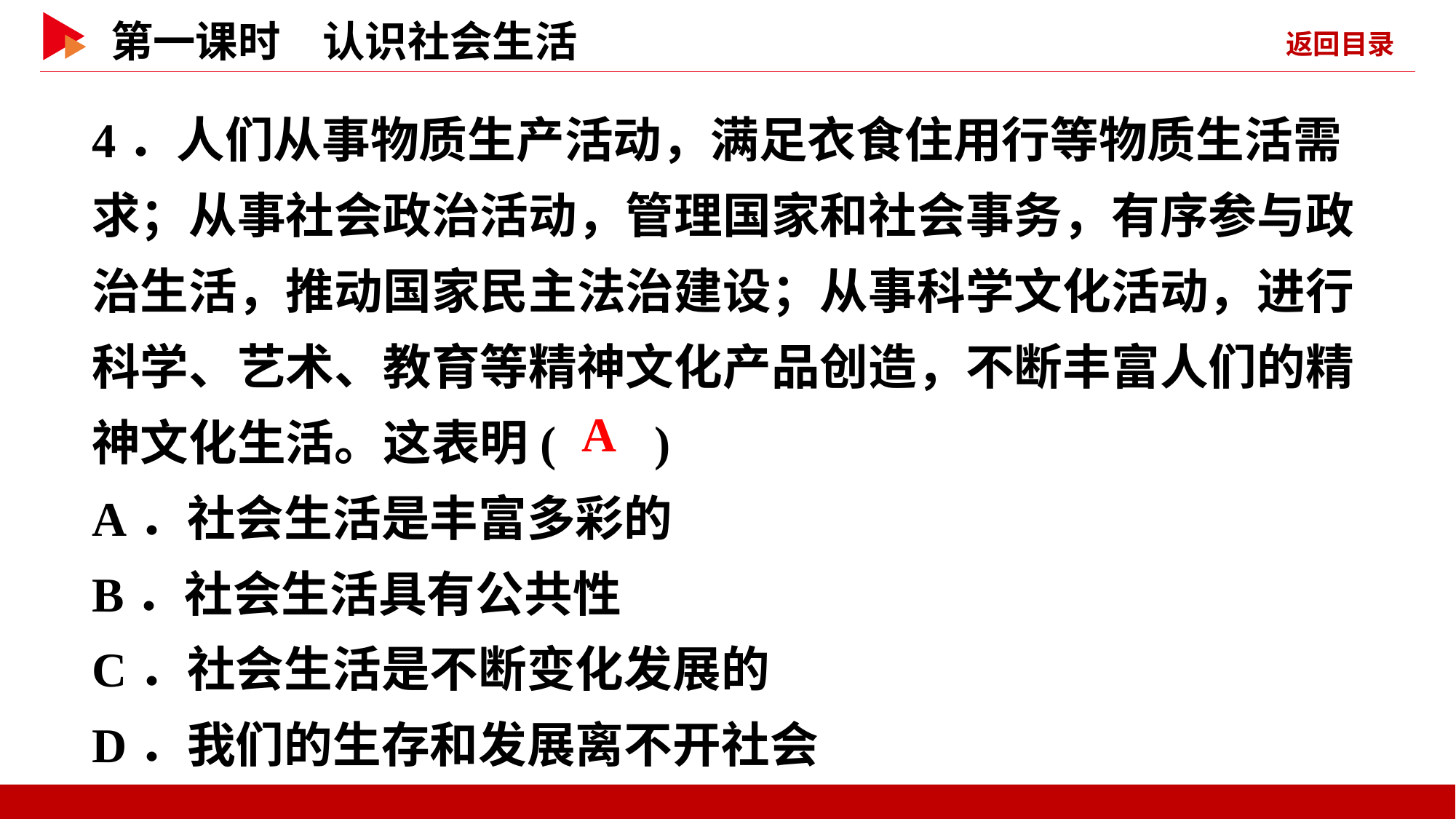

4．人们从事物质生产活动，满足衣食住用行等物质生活需求；从事社会政治活动，管理国家和社会事务，有序参与政治生活，推动国家民主法治建设；从事科学文化活动，进行科学、艺术、教育等精神文化产品创造，不断丰富人们的精神文化生活。这表明(        )
A．社会生活是丰富多彩的
B．社会生活具有公共性
C．社会生活是不断变化发展的
D．我们的生存和发展离不开社会
   A